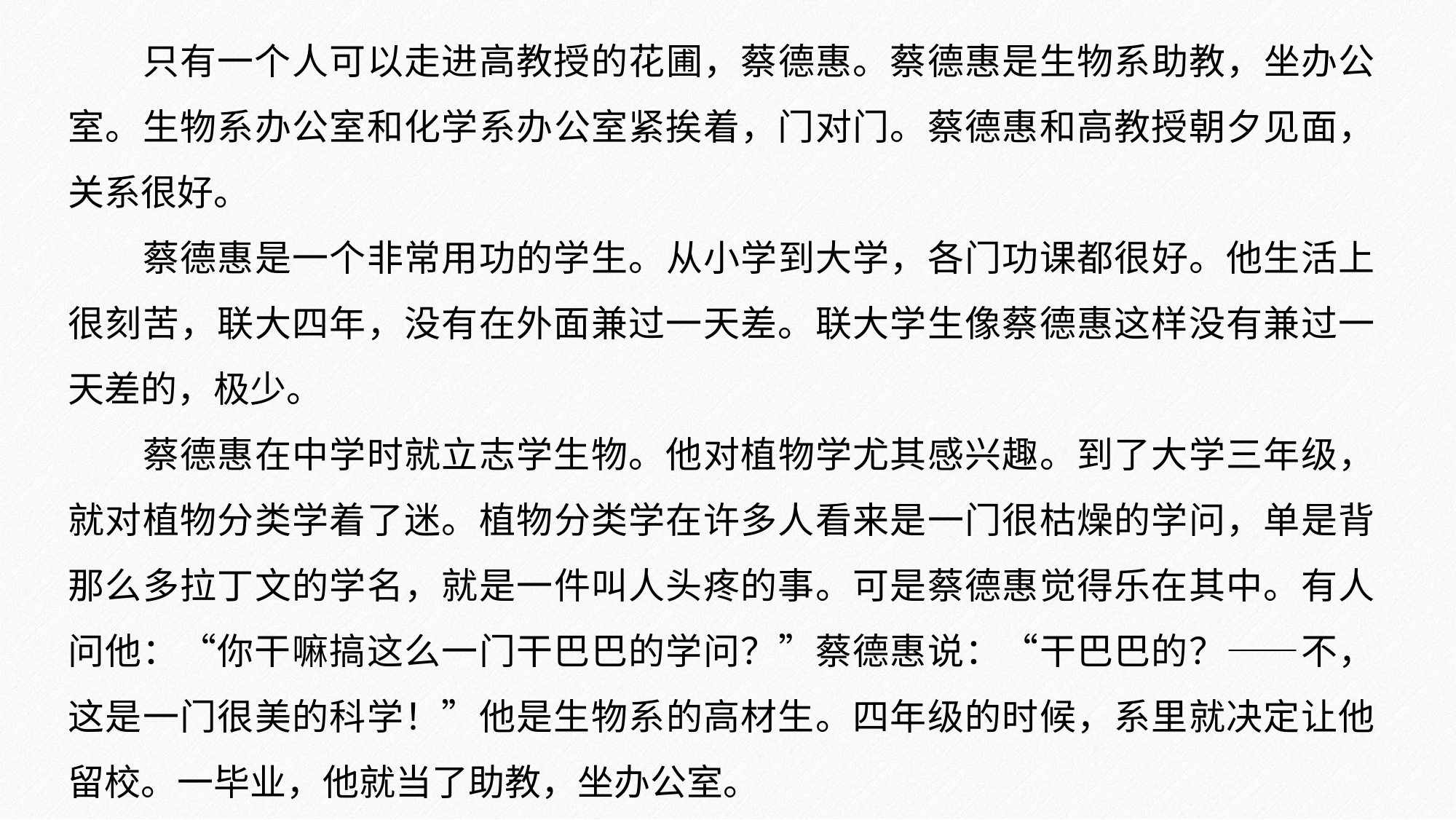

只有一个人可以走进高教授的花圃，蔡德惠。蔡德惠是生物系助教，坐办公室。生物系办公室和化学系办公室紧挨着，门对门。蔡德惠和高教授朝夕见面，关系很好。
蔡德惠是一个非常用功的学生。从小学到大学，各门功课都很好。他生活上很刻苦，联大四年，没有在外面兼过一天差。联大学生像蔡德惠这样没有兼过一天差的，极少。
蔡德惠在中学时就立志学生物。他对植物学尤其感兴趣。到了大学三年级，就对植物分类学着了迷。植物分类学在许多人看来是一门很枯燥的学问，单是背那么多拉丁文的学名，就是一件叫人头疼的事。可是蔡德惠觉得乐在其中。有人问他：“你干嘛搞这么一门干巴巴的学问？”蔡德惠说：“干巴巴的？——不，这是一门很美的科学！”他是生物系的高材生。四年级的时候，系里就决定让他留校。一毕业，他就当了助教，坐办公室。